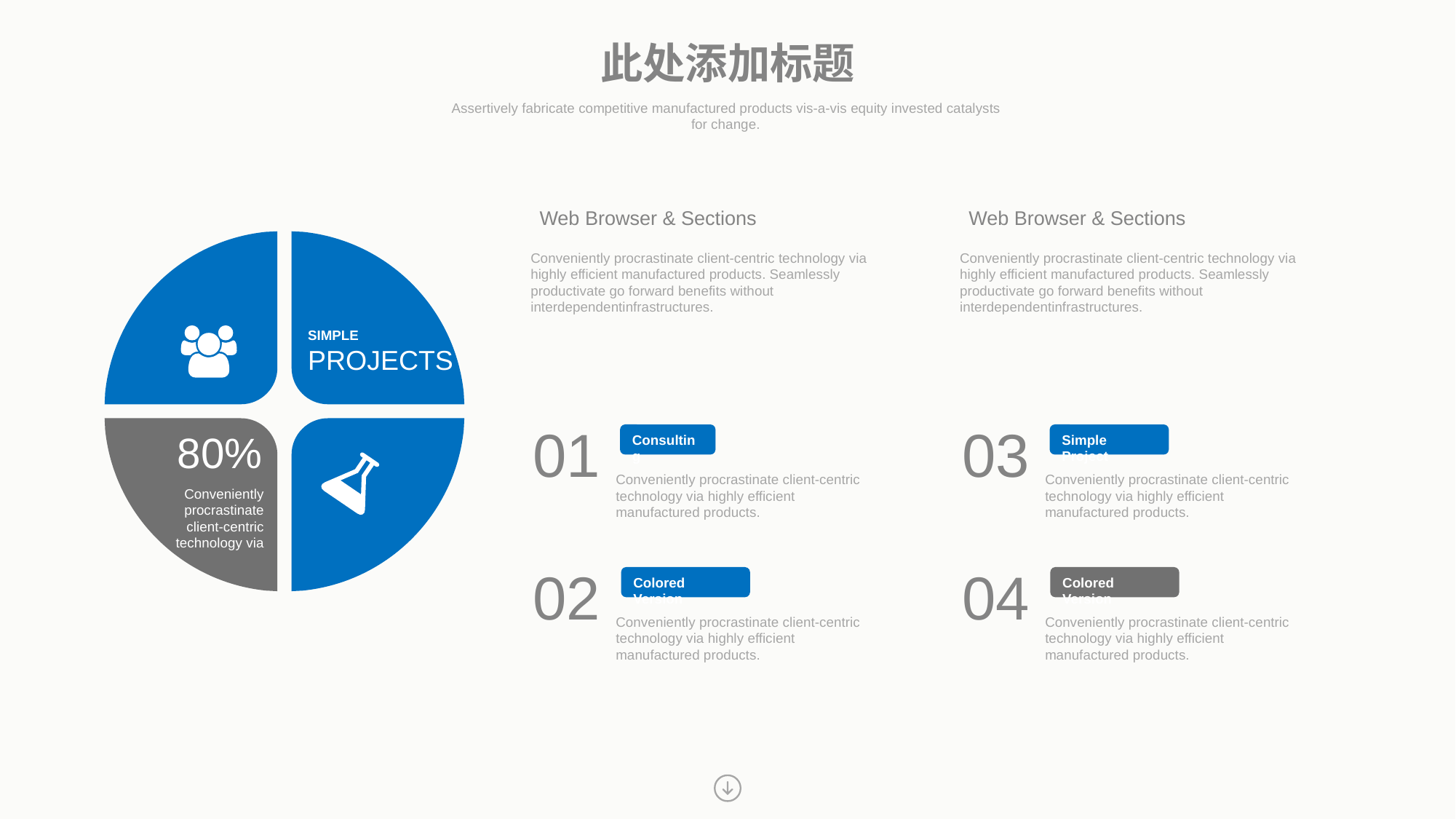

此处添加标题
Assertively fabricate competitive manufactured products vis-a-vis equity invested catalysts
for change.
Web Browser & Sections
Web Browser & Sections

Conveniently procrastinate client-centric technology via highly efficient manufactured products. Seamlessly productivate go forward benefits without interdependentinfrastructures.
Conveniently procrastinate client-centric technology via highly efficient manufactured products. Seamlessly productivate go forward benefits without interdependentinfrastructures.
SIMPLE
PROJECTS

01
03

80%
Consulting
Simple Project

Conveniently procrastinate client-centric technology via highly efficient manufactured products.
Conveniently procrastinate client-centric technology via highly efficient manufactured products.
Conveniently procrastinate client-centric technology via
02
04
Colored Version
Colored Version
Conveniently procrastinate client-centric technology via highly efficient manufactured products.
Conveniently procrastinate client-centric technology via highly efficient manufactured products.